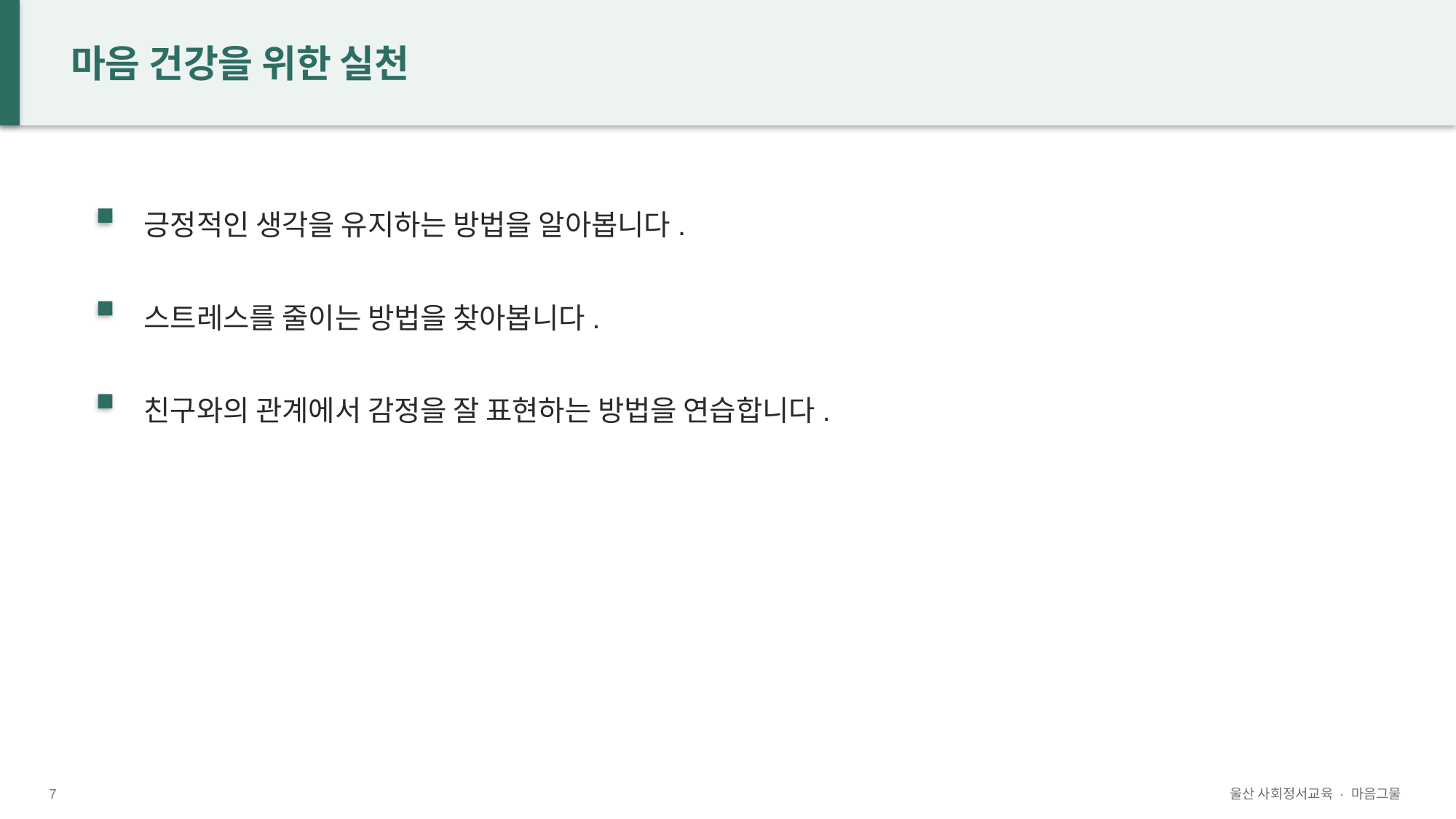

마음 건강을 위한 실천
긍정적인 생각을 유지하는 방법을 알아봅니다.

스트레스를 줄이는 방법을 찾아봅니다.

친구와의 관계에서 감정을 잘 표현하는 방법을 연습합니다.

7
울산 사회정서교육 · 마음그물